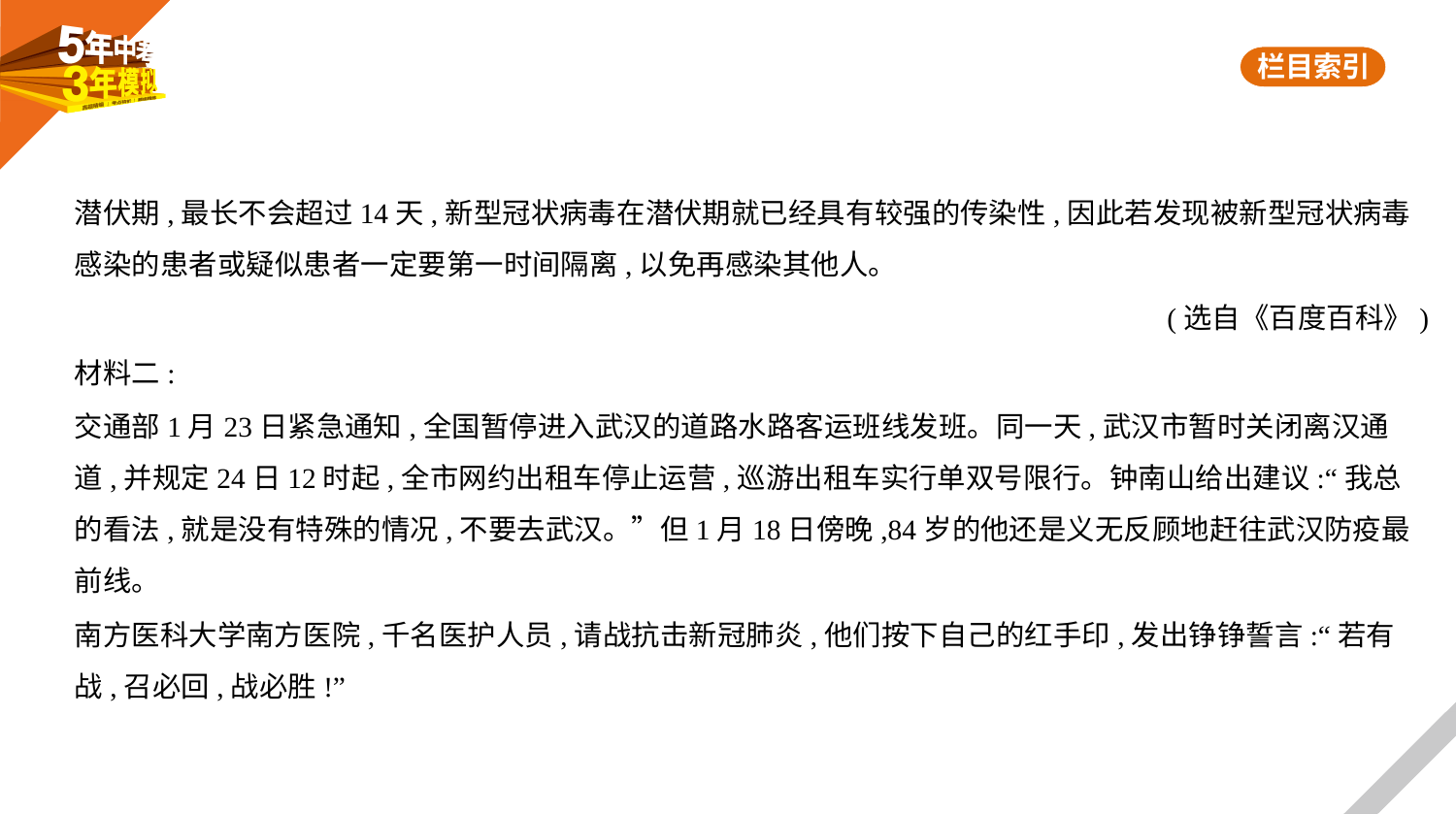

潜伏期,最长不会超过14天,新型冠状病毒在潜伏期就已经具有较强的传染性,因此若发现被新型冠状病毒
感染的患者或疑似患者一定要第一时间隔离,以免再感染其他人。
(选自《百度百科》)
材料二:
交通部1月23日紧急通知,全国暂停进入武汉的道路水路客运班线发班。同一天,武汉市暂时关闭离汉通
道,并规定24日12时起,全市网约出租车停止运营,巡游出租车实行单双号限行。钟南山给出建议:“我总
的看法,就是没有特殊的情况,不要去武汉。”但1月18日傍晚,84岁的他还是义无反顾地赶往武汉防疫最
前线。
南方医科大学南方医院,千名医护人员,请战抗击新冠肺炎,他们按下自己的红手印,发出铮铮誓言:“若有
战,召必回,战必胜!”